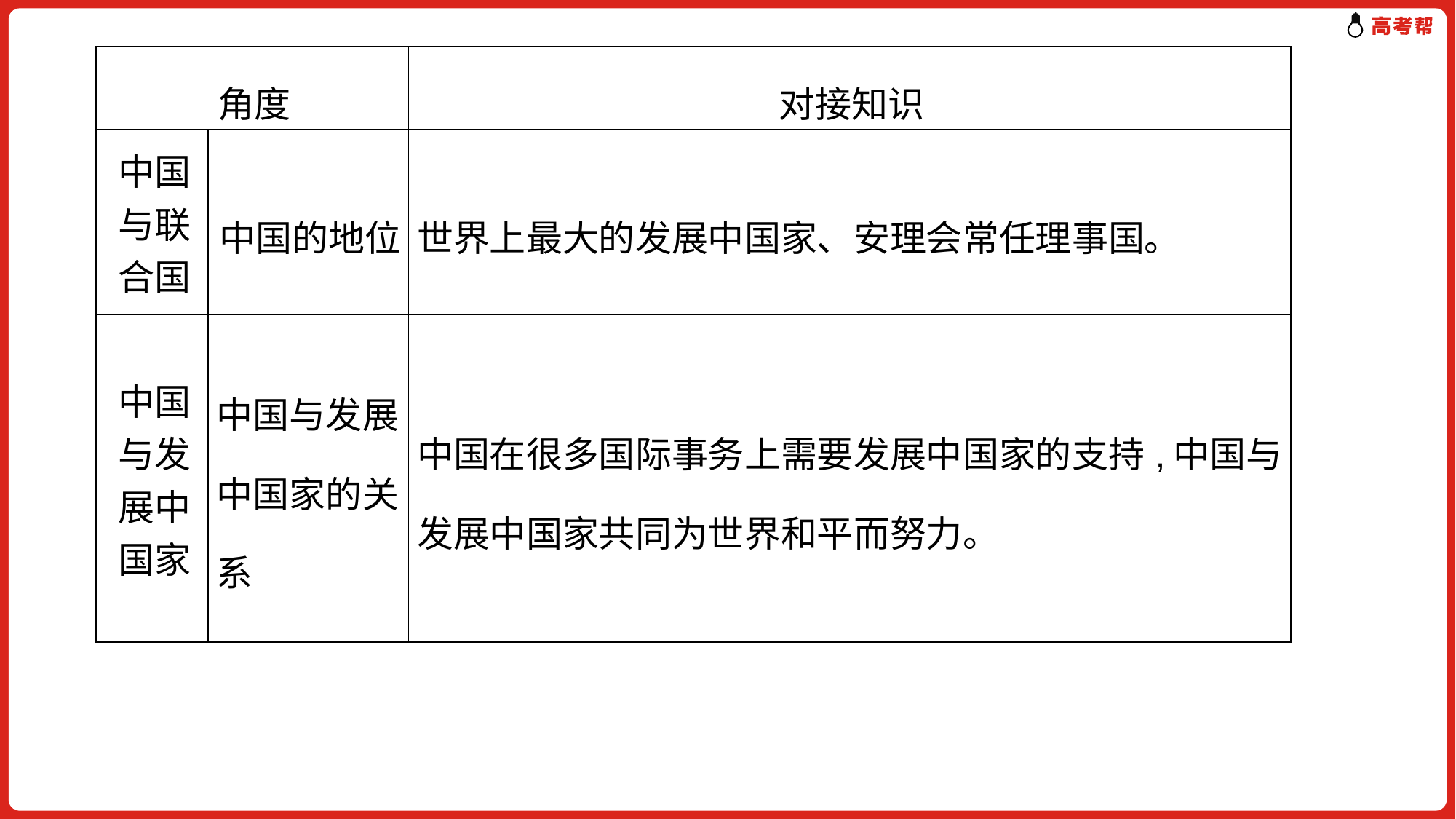

| 角度 |  | 对接知识 |
| --- | --- | --- |
| 中国与联合国 | 中国的地位 | 世界上最大的发展中国家、安理会常任理事国。 |
| 中国与发展中国家 | 中国与发展中国家的关系 | 中国在很多国际事务上需要发展中国家的支持,中国与发展中国家共同为世界和平而努力。 |